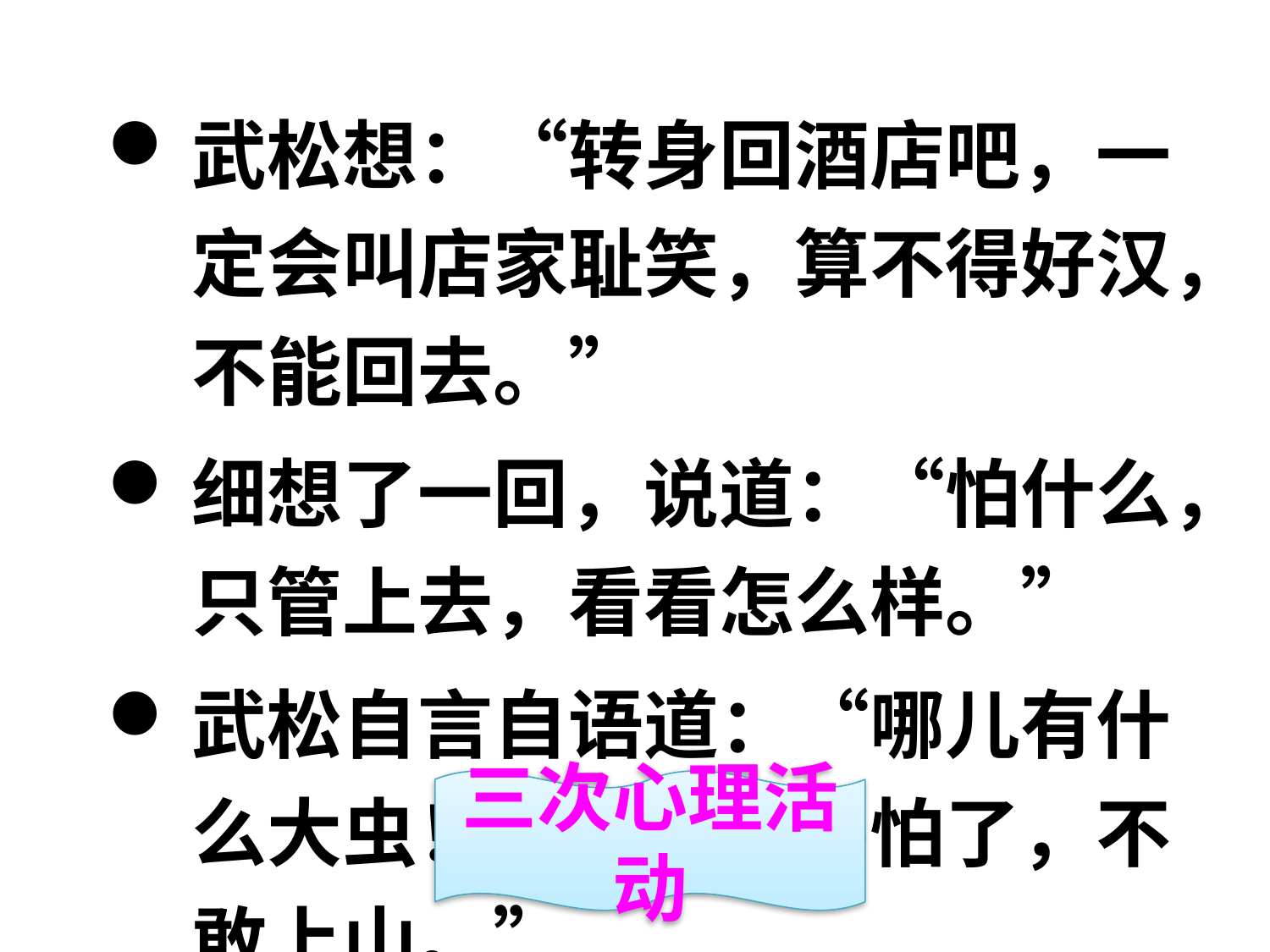

武松想：“转身回酒店吧，一定会叫店家耻笑，算不得好汉，不能回去。”
细想了一回，说道：“怕什么，只管上去，看看怎么样。”
武松自言自语道：“哪儿有什么大虫！是人自己害怕了，不敢上山。”
三次心理活动